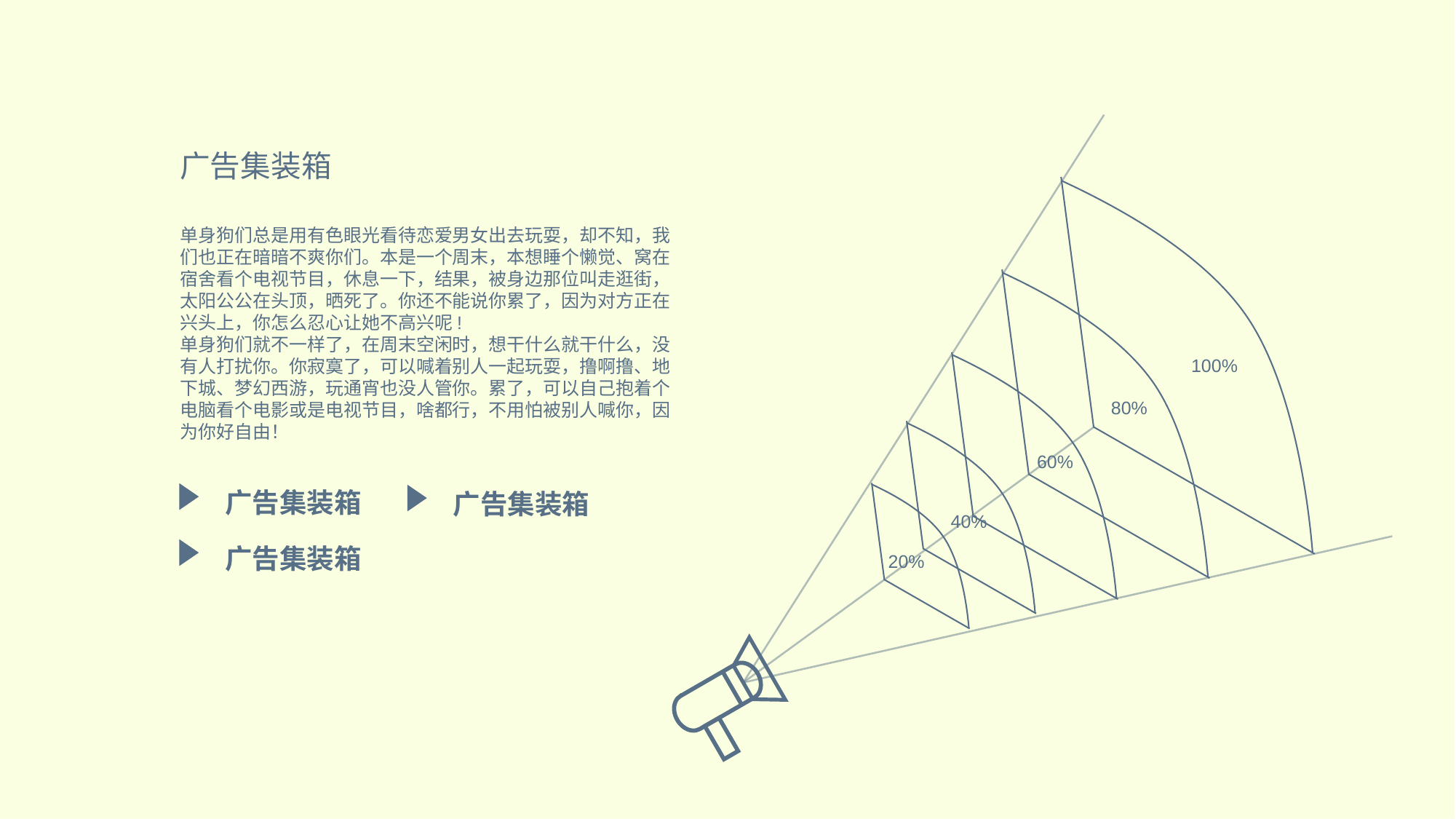

广告集装箱

100%
单身狗们总是用有色眼光看待恋爱男女出去玩耍，却不知，我们也正在暗暗不爽你们。本是一个周末，本想睡个懒觉、窝在宿舍看个电视节目，休息一下，结果，被身边那位叫走逛街，太阳公公在头顶，晒死了。你还不能说你累了，因为对方正在兴头上，你怎么忍心让她不高兴呢!
单身狗们就不一样了，在周末空闲时，想干什么就干什么，没有人打扰你。你寂寞了，可以喊着别人一起玩耍，撸啊撸、地下城、梦幻西游，玩通宵也没人管你。累了，可以自己抱着个电脑看个电影或是电视节目，啥都行，不用怕被别人喊你，因为你好自由！

80%

60%

40%
广告集装箱

广告集装箱

20%
广告集装箱